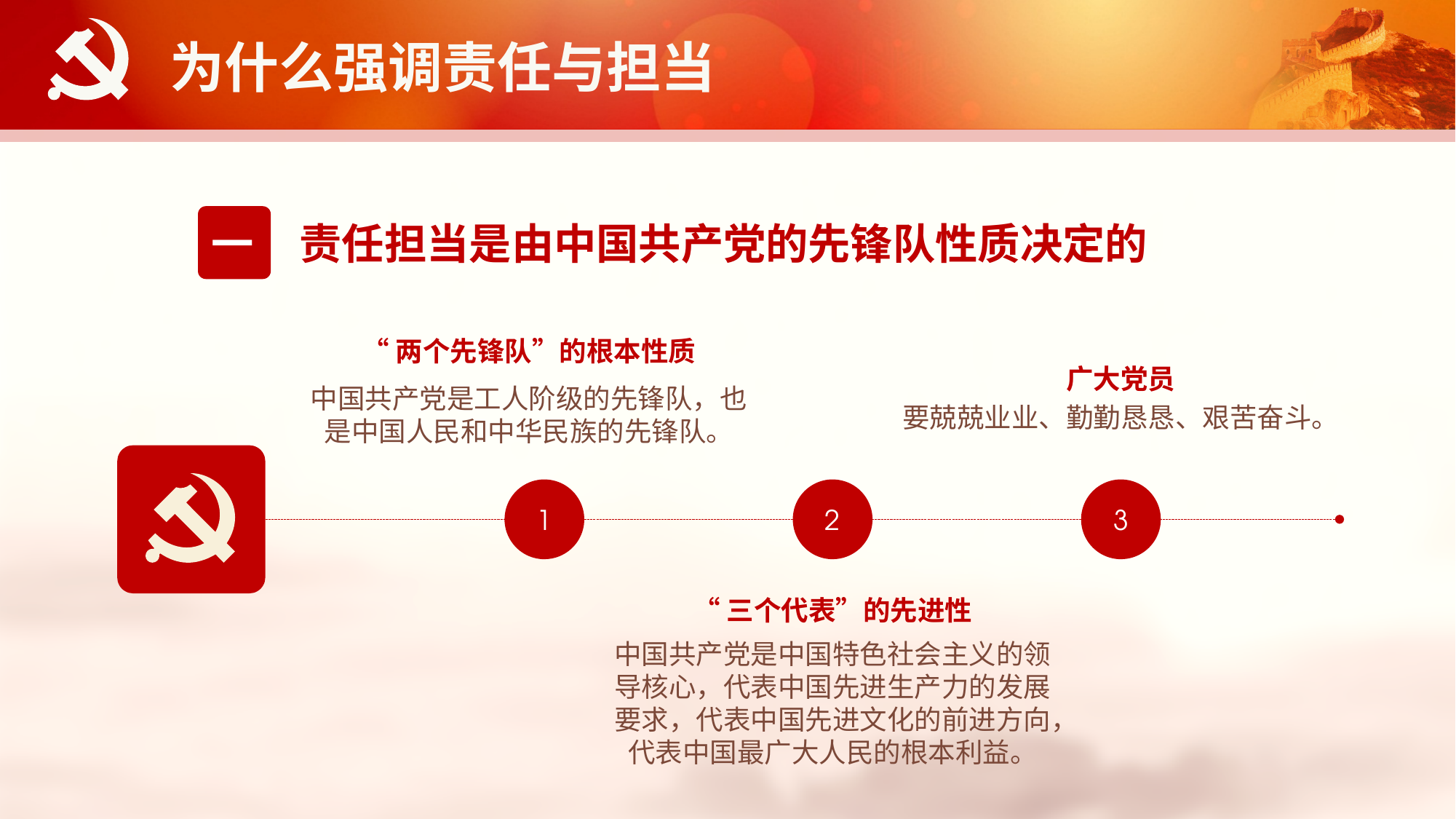

为什么强调责任与担当
责任担当是由中国共产党的先锋队性质决定的
一
“两个先锋队”的根本性质
中国共产党是工人阶级的先锋队，也是中国人民和中华民族的先锋队。
广大党员
要兢兢业业、勤勤恳恳、艰苦奋斗。

2
3
1
“三个代表”的先进性
中国共产党是中国特色社会主义的领导核心，代表中国先进生产力的发展要求，代表中国先进文化的前进方向，代表中国最广大人民的根本利益。
延时符